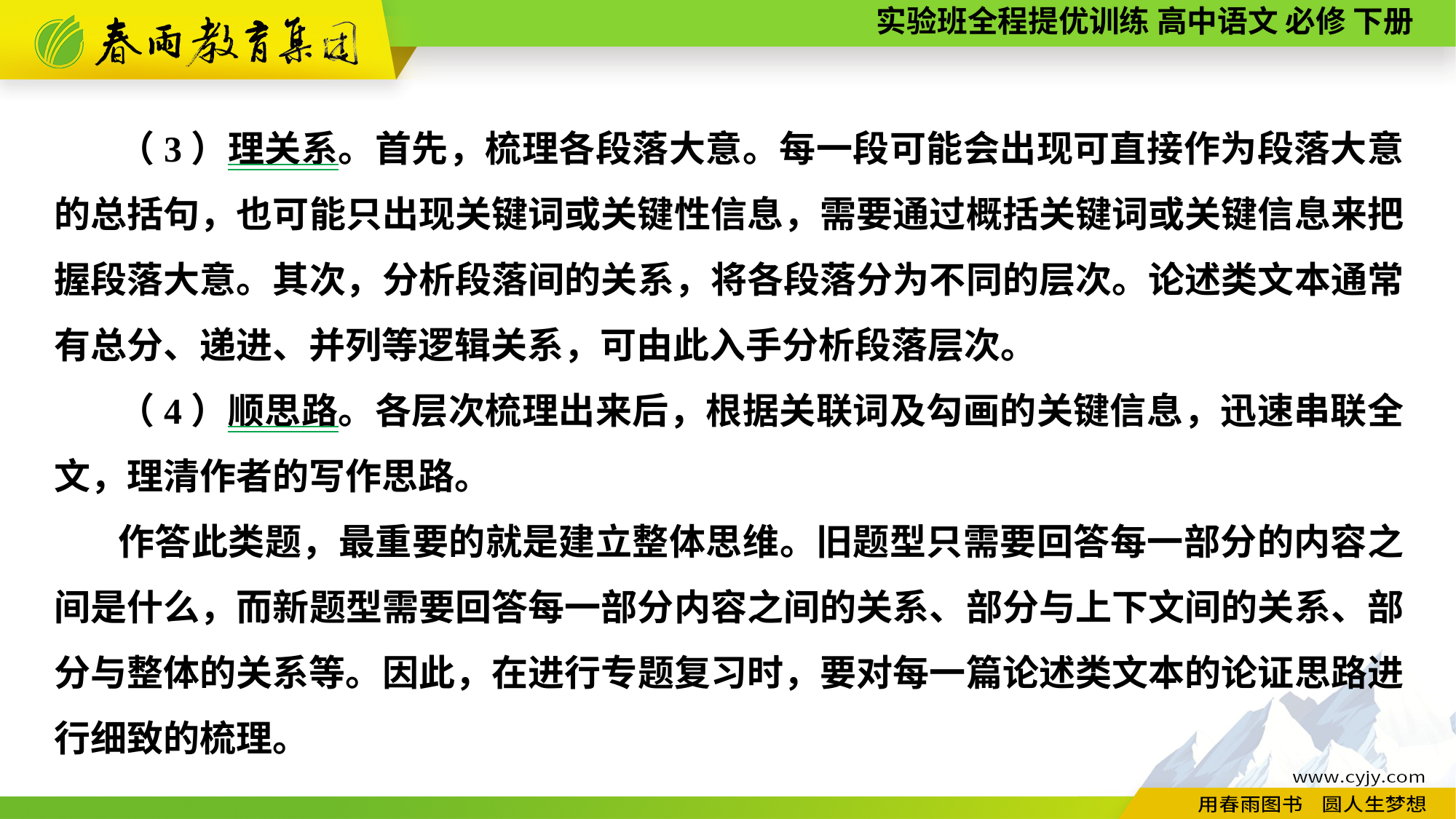

（3）理关系。首先，梳理各段落大意。每一段可能会出现可直接作为段落大意的总括句，也可能只出现关键词或关键性信息，需要通过概括关键词或关键信息来把握段落大意。其次，分析段落间的关系，将各段落分为不同的层次。论述类文本通常有总分、递进、并列等逻辑关系，可由此入手分析段落层次。
（4）顺思路。各层次梳理出来后，根据关联词及勾画的关键信息，迅速串联全文，理清作者的写作思路。
作答此类题，最重要的就是建立整体思维。旧题型只需要回答每一部分的内容之间是什么，而新题型需要回答每一部分内容之间的关系、部分与上下文间的关系、部分与整体的关系等。因此，在进行专题复习时，要对每一篇论述类文本的论证思路进行细致的梳理。